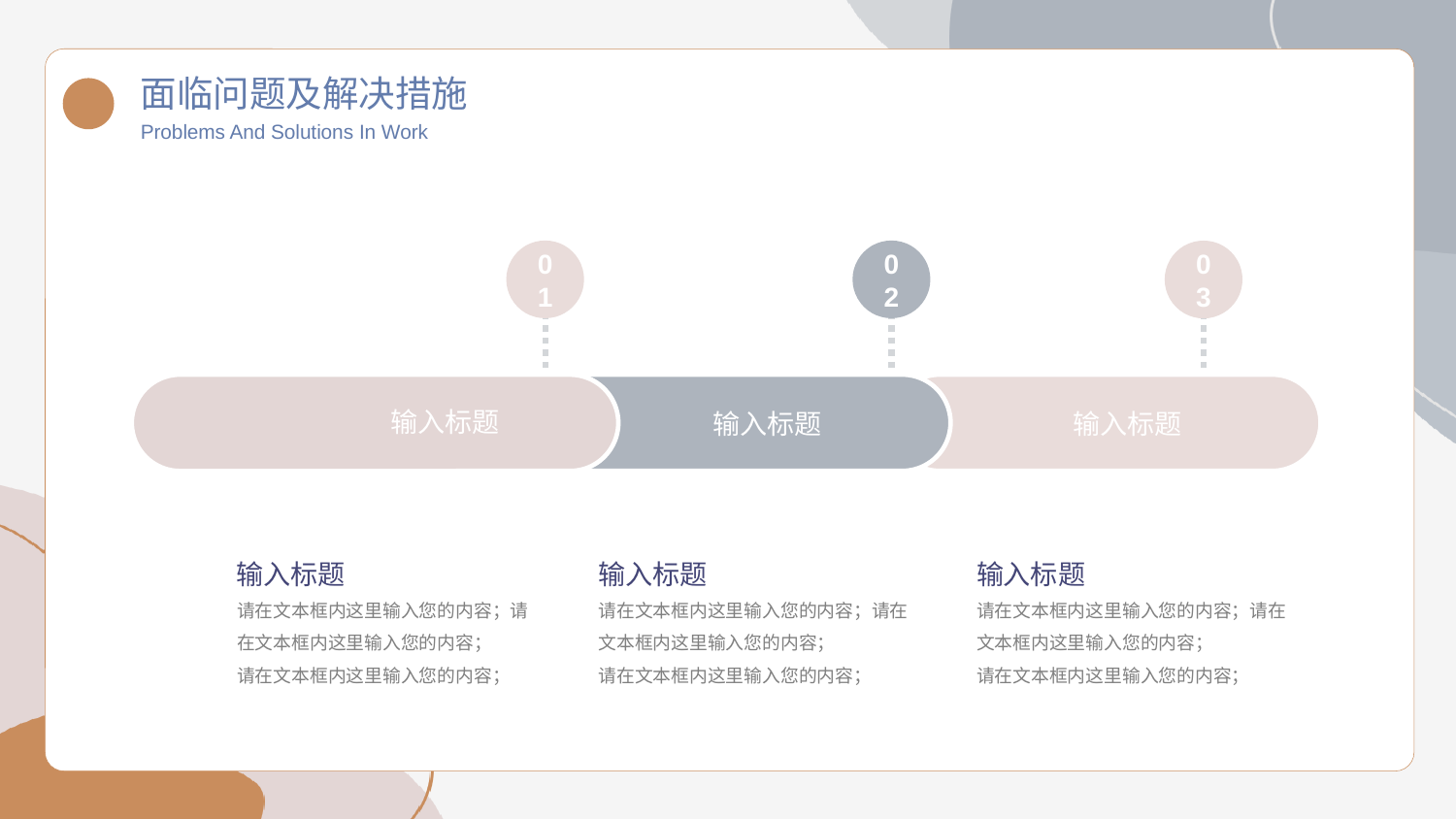

面临问题及解决措施

Problems And Solutions In Work
01
02
03

输入标题
输入标题
输入标题
输入标题
请在文本框内这里输入您的内容；请在文本框内这里输入您的内容；
请在文本框内这里输入您的内容；
输入标题
请在文本框内这里输入您的内容；请在文本框内这里输入您的内容；
请在文本框内这里输入您的内容；
输入标题
请在文本框内这里输入您的内容；请在文本框内这里输入您的内容；
请在文本框内这里输入您的内容；